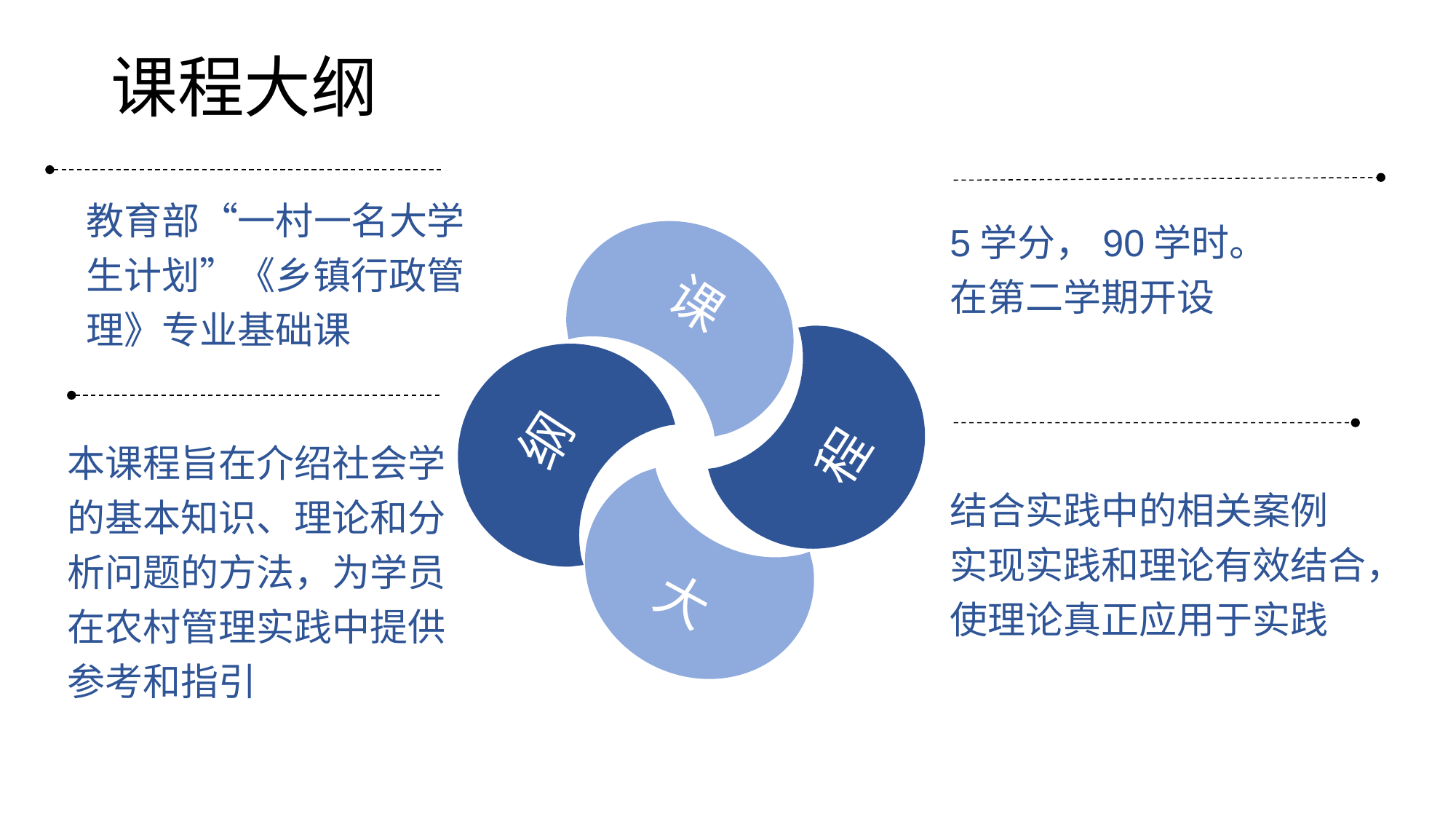

# 课程大纲
教育部“一村一名大学生计划”《乡镇行政管理》专业基础课
课
5学分，90学时。
在第二学期开设
纲
程
本课程旨在介绍社会学的基本知识、理论和分析问题的方法，为学员在农村管理实践中提供参考和指引
大
结合实践中的相关案例
实现实践和理论有效结合，使理论真正应用于实践